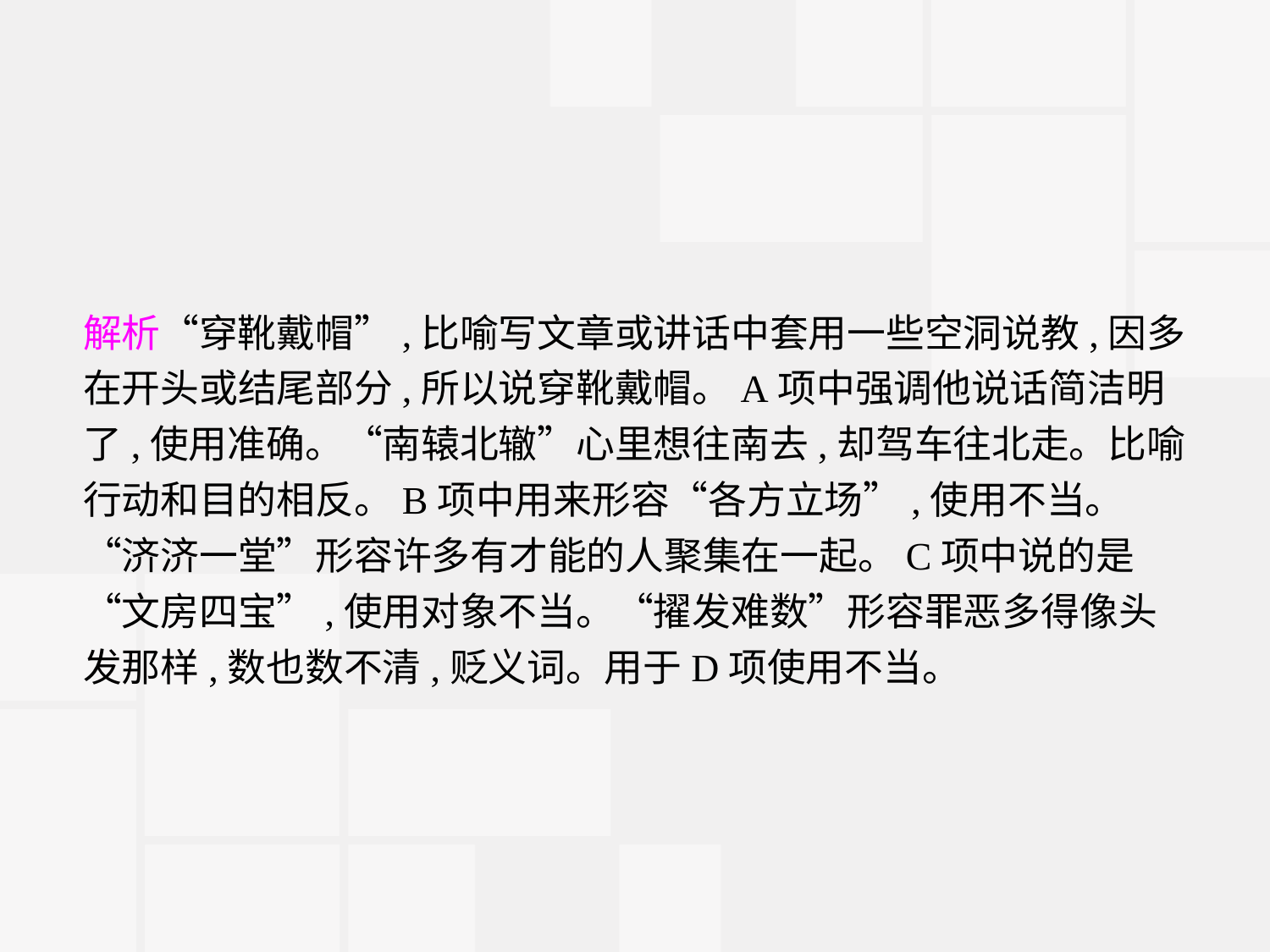

解析“穿靴戴帽”,比喻写文章或讲话中套用一些空洞说教,因多在开头或结尾部分,所以说穿靴戴帽。A项中强调他说话简洁明了,使用准确。“南辕北辙”心里想往南去,却驾车往北走。比喻行动和目的相反。B项中用来形容“各方立场”,使用不当。“济济一堂”形容许多有才能的人聚集在一起。C项中说的是“文房四宝”,使用对象不当。“擢发难数”形容罪恶多得像头发那样,数也数不清,贬义词。用于D项使用不当。